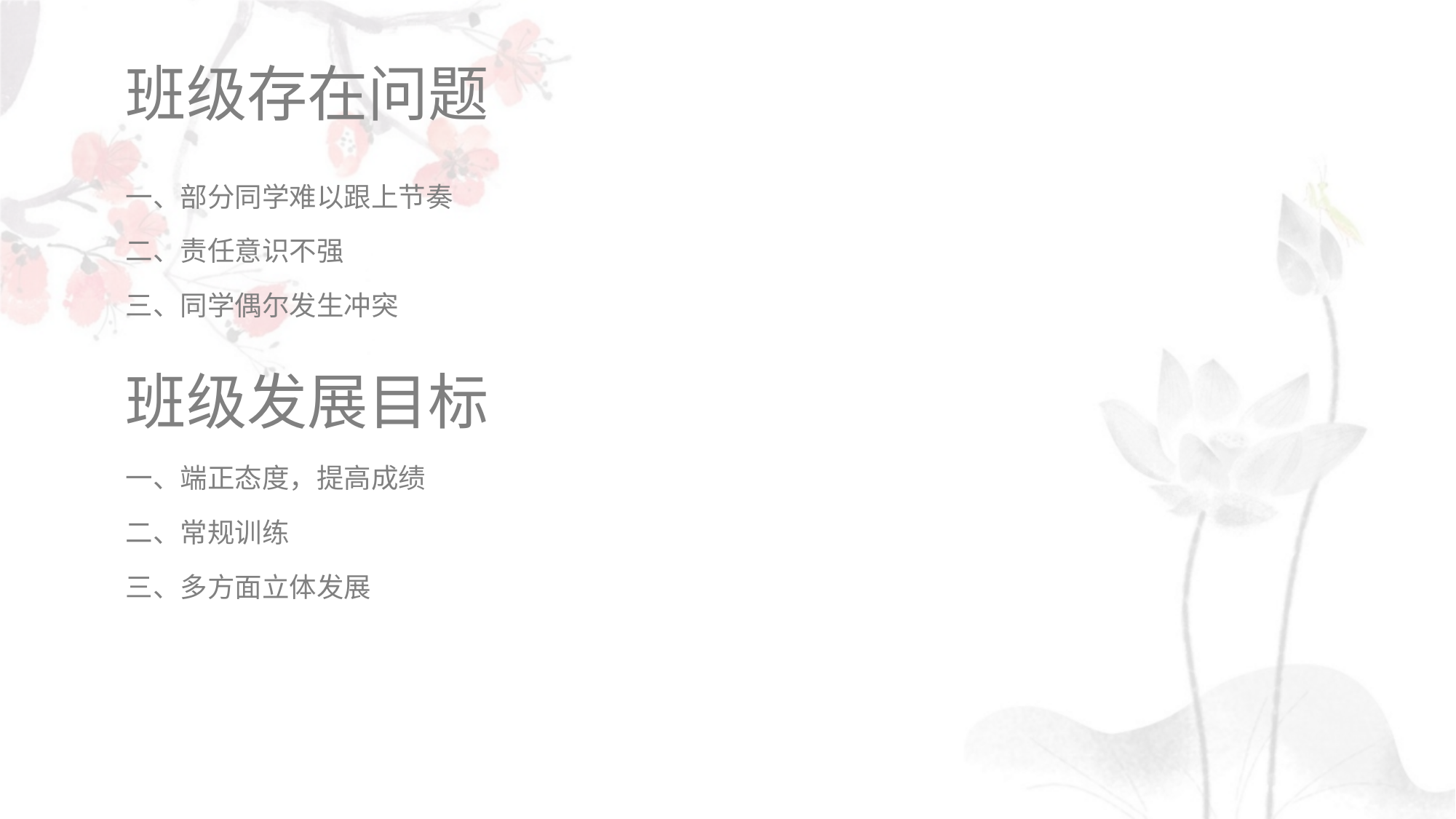

班级存在问题
一、部分同学难以跟上节奏
二、责任意识不强
三、同学偶尔发生冲突
班级发展目标
一、端正态度，提高成绩
二、常规训练
三、多方面立体发展